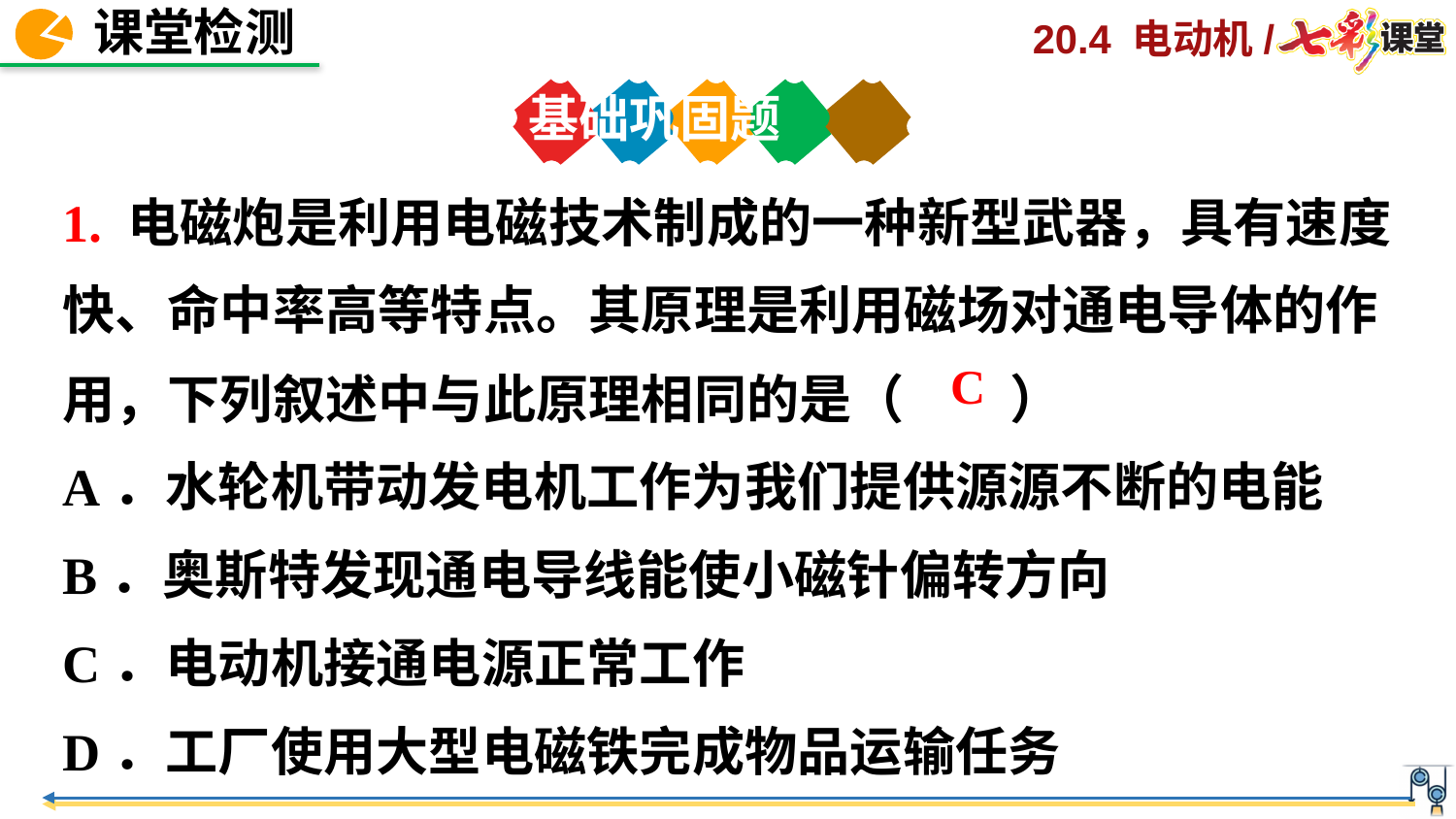

基础巩固题

1. 电磁炮是利用电磁技术制成的一种新型武器，具有速度快、命中率高等特点。其原理是利用磁场对通电导体的作用，下列叙述中与此原理相同的是（　　）
A．水轮机带动发电机工作为我们提供源源不断的电能
B．奥斯特发现通电导线能使小磁针偏转方向
C．电动机接通电源正常工作
D．工厂使用大型电磁铁完成物品运输任务
C